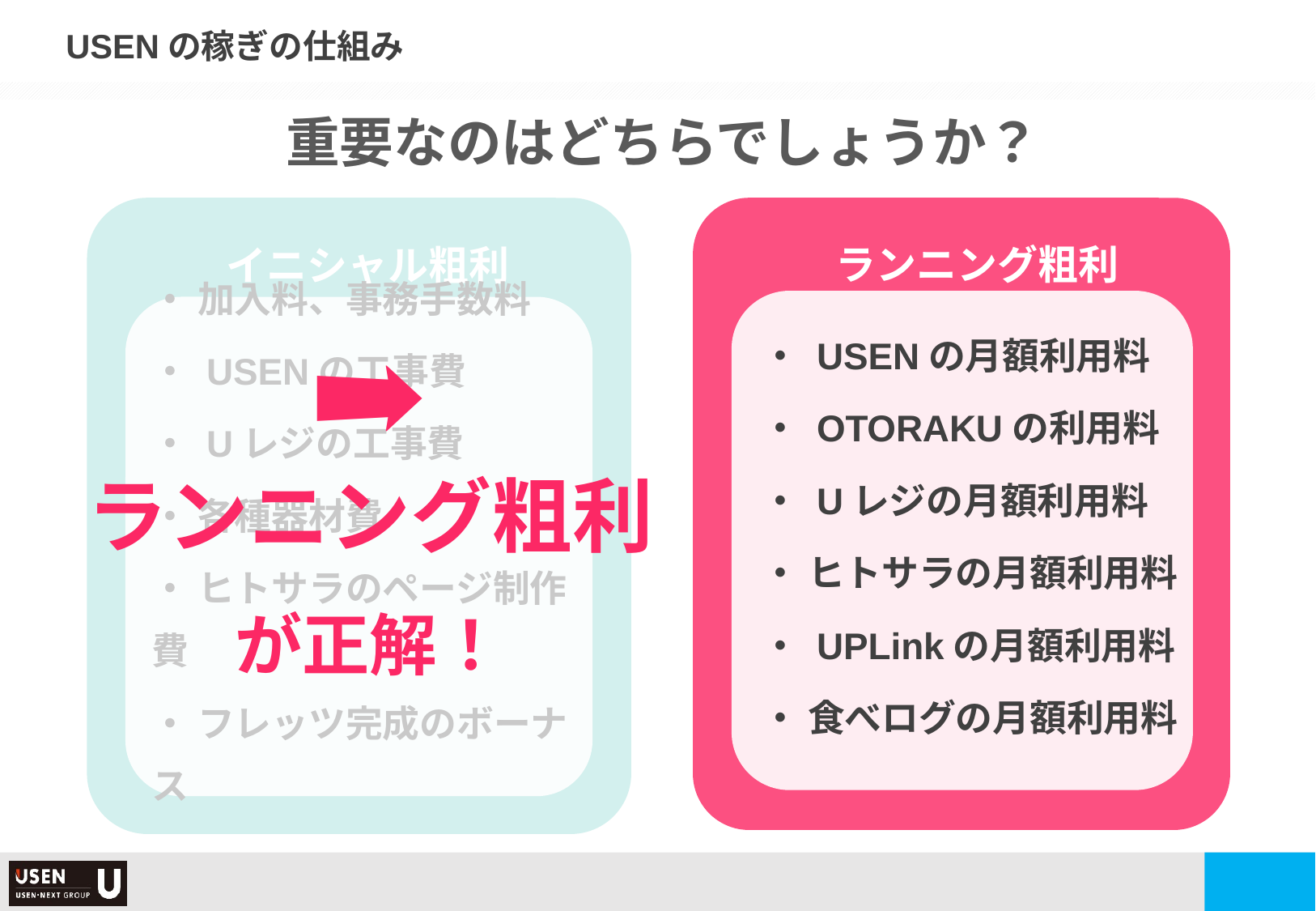

USENの稼ぎの仕組み
重要なのはどちらでしょうか？

イニシャル粗利
・ 加入料、事務手数料
・ USENの工事費
・ Uレジの工事費
・ 各種器材費
・ ヒトサラのページ制作費
・ フレッツ完成のボーナス

ランニング粗利

・ USENの月額利用料
・ OTORAKUの利用料
・ Uレジの月額利用料
・ ヒトサラの月額利用料
・ UPLinkの月額利用料
・ 食べログの月額利用料

➡
ランニング粗利
が正解！

22